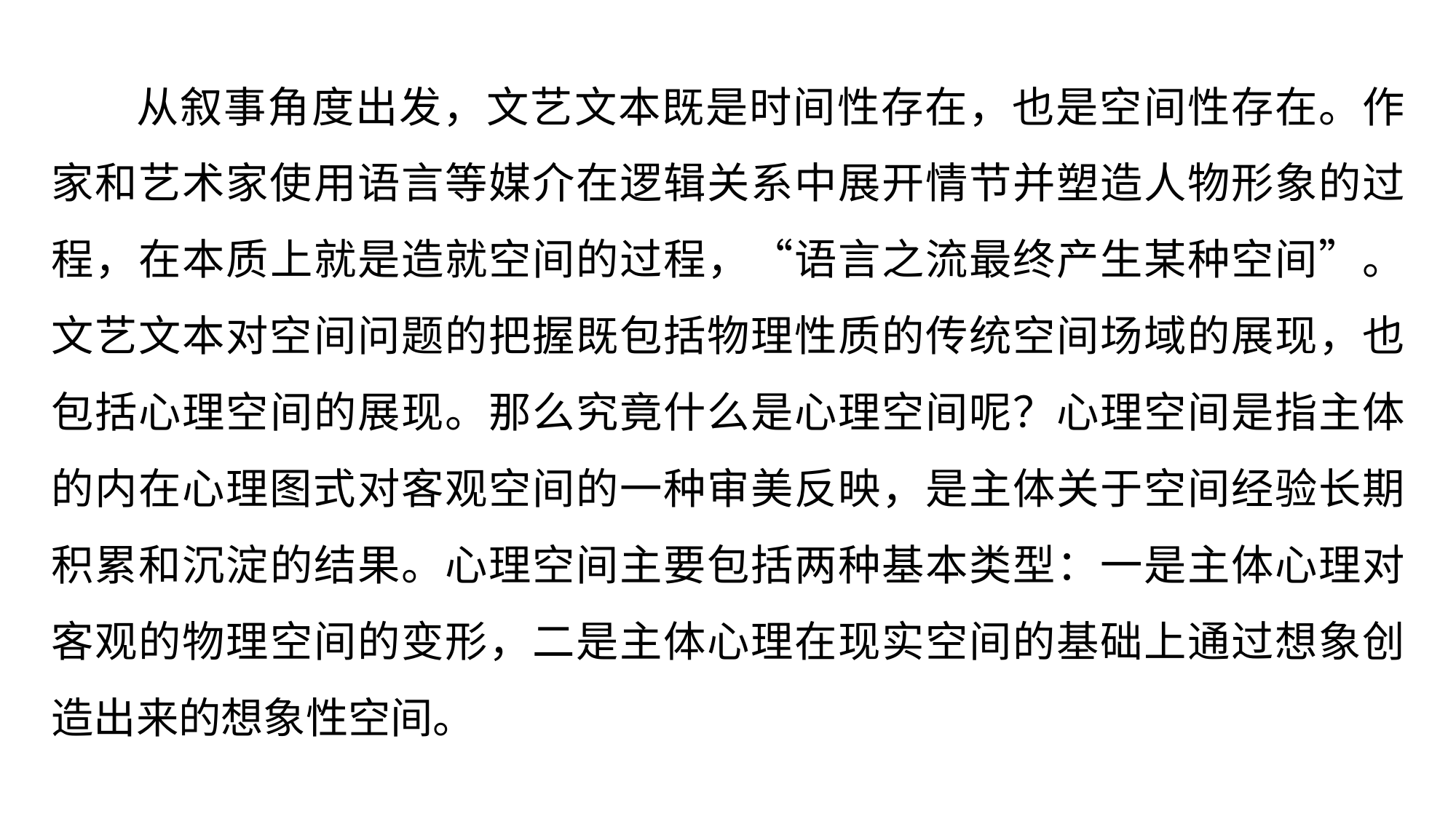

从叙事角度出发，文艺文本既是时间性存在，也是空间性存在。作家和艺术家使用语言等媒介在逻辑关系中展开情节并塑造人物形象的过程，在本质上就是造就空间的过程，“语言之流最终产生某种空间”。文艺文本对空间问题的把握既包括物理性质的传统空间场域的展现，也包括心理空间的展现。那么究竟什么是心理空间呢？心理空间是指主体的内在心理图式对客观空间的一种审美反映，是主体关于空间经验长期积累和沉淀的结果。心理空间主要包括两种基本类型：一是主体心理对客观的物理空间的变形，二是主体心理在现实空间的基础上通过想象创造出来的想象性空间。